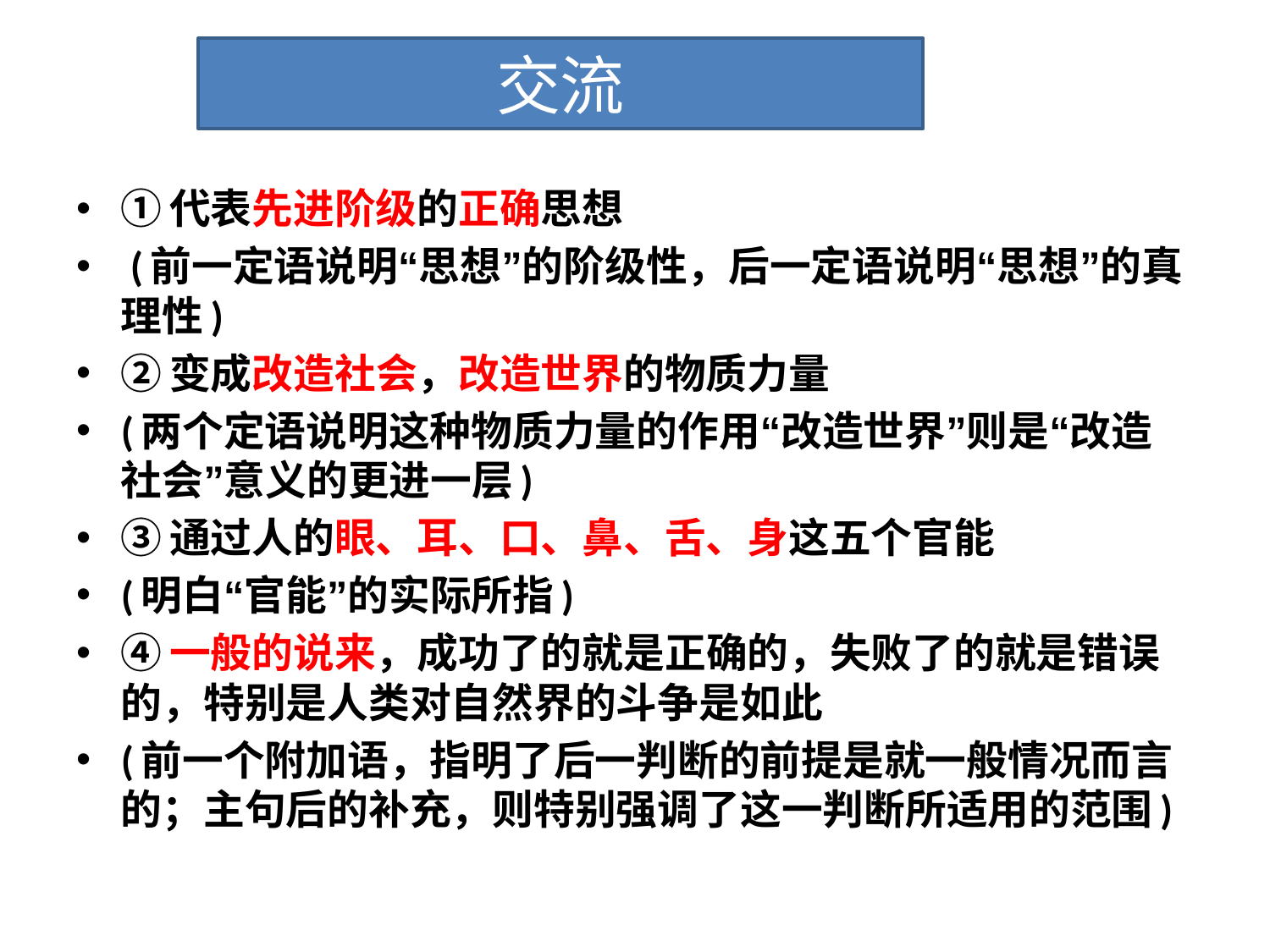

# 交流

①代表先进阶级的正确思想
 (前一定语说明“思想”的阶级性，后一定语说明“思想”的真理性)
②变成改造社会，改造世界的物质力量
(两个定语说明这种物质力量的作用“改造世界”则是“改造社会”意义的更进一层)
③通过人的眼、耳、口、鼻、舌、身这五个官能
(明白“官能”的实际所指)
④一般的说来，成功了的就是正确的，失败了的就是错误的，特别是人类对自然界的斗争是如此
(前一个附加语，指明了后一判断的前提是就一般情况而言的；主句后的补充，则特别强调了这一判断所适用的范围)